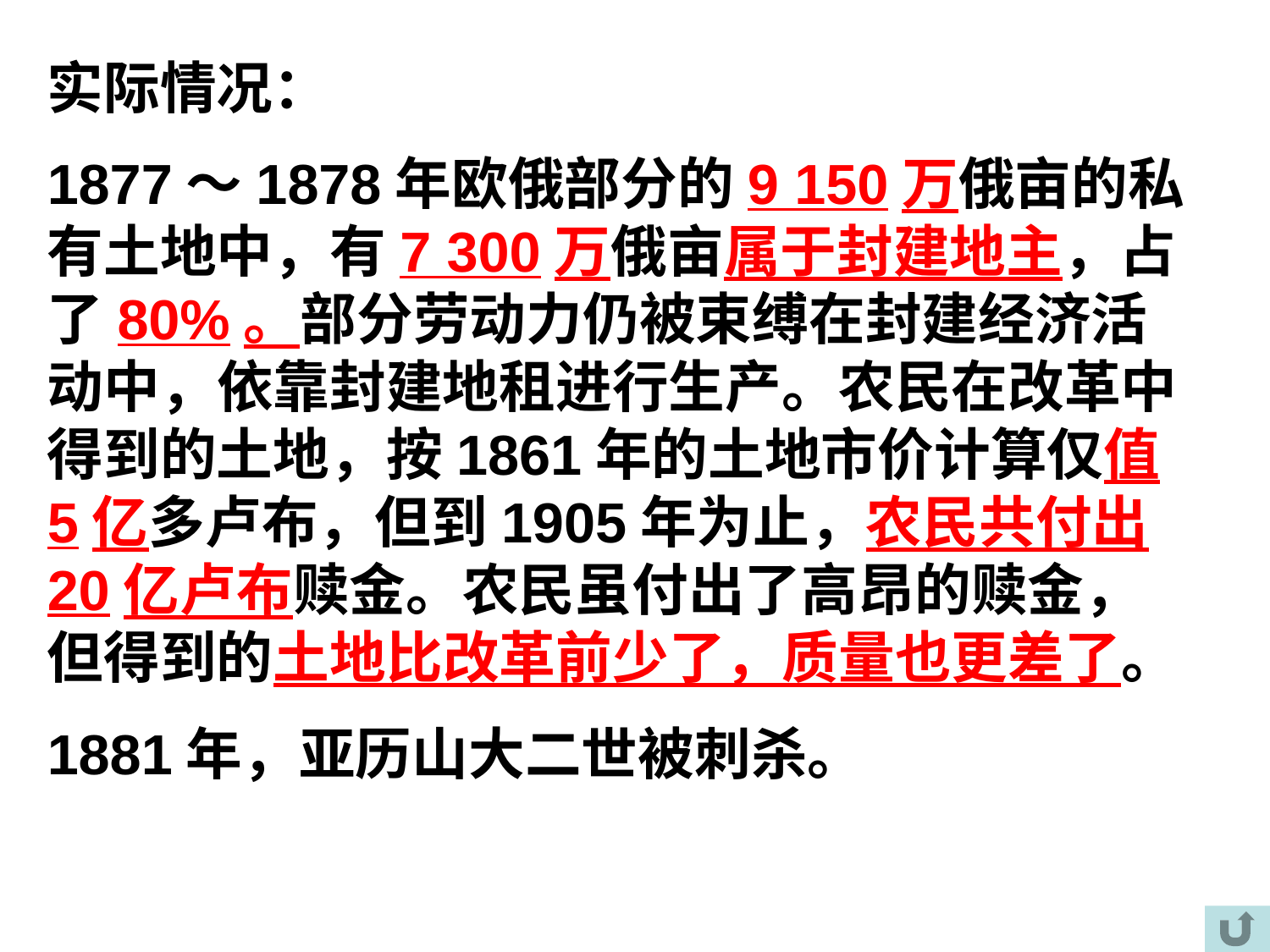

实际情况：
1877～1878年欧俄部分的9 150万俄亩的私有土地中，有7 300万俄亩属于封建地主，占了80%。部分劳动力仍被束缚在封建经济活动中，依靠封建地租进行生产。农民在改革中得到的土地，按1861年的土地市价计算仅值5亿多卢布，但到1905年为止，农民共付出20亿卢布赎金。农民虽付出了高昂的赎金，但得到的土地比改革前少了，质量也更差了。
1881年，亚历山大二世被刺杀。